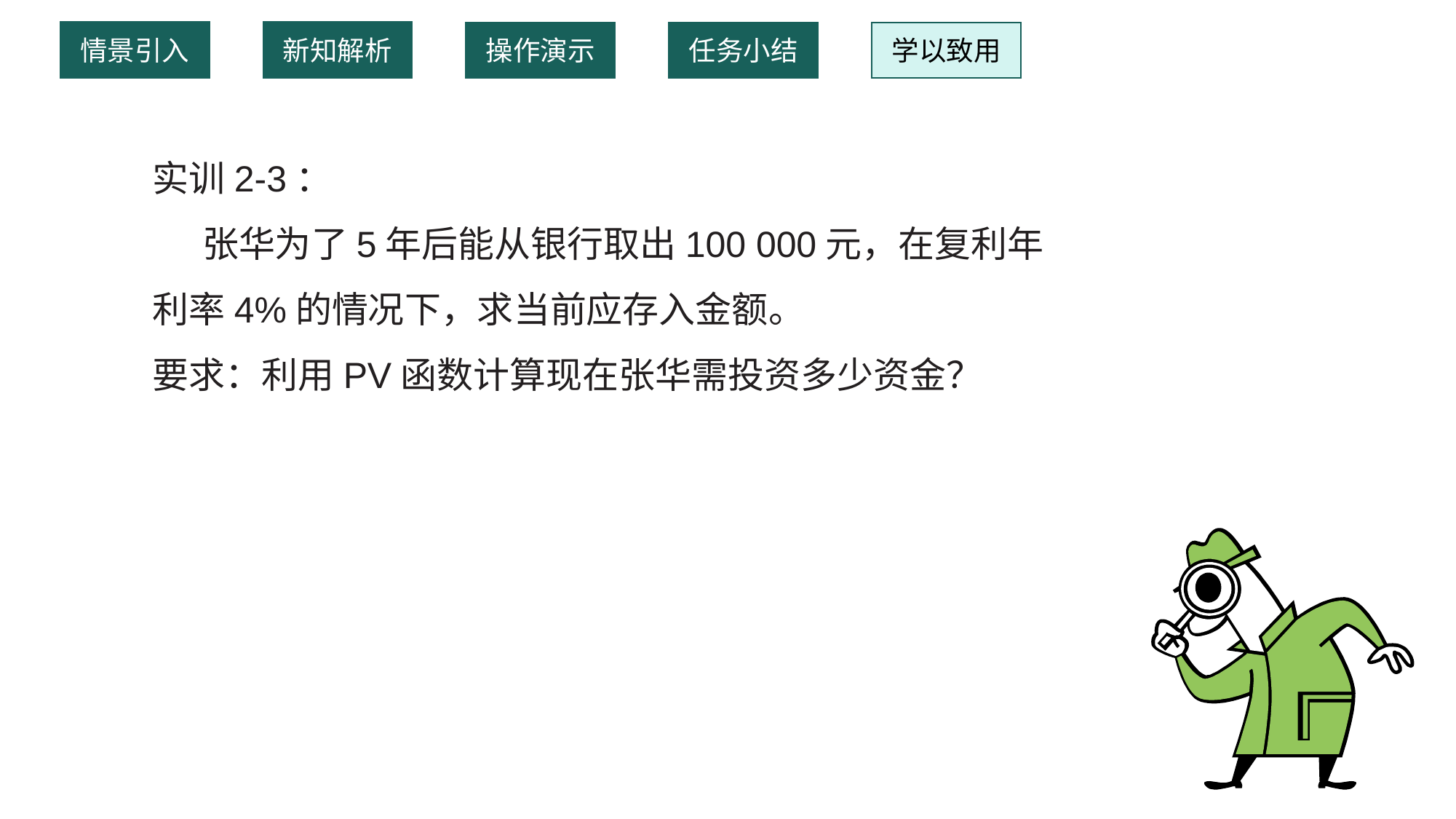

情景引入
新知解析
操作演示
任务小结
学以致用
实训2-3：
     张华为了5年后能从银行取出100 000元，在复利年利率4%的情况下，求当前应存入金额。
要求：利用PV函数计算现在张华需投资多少资金？